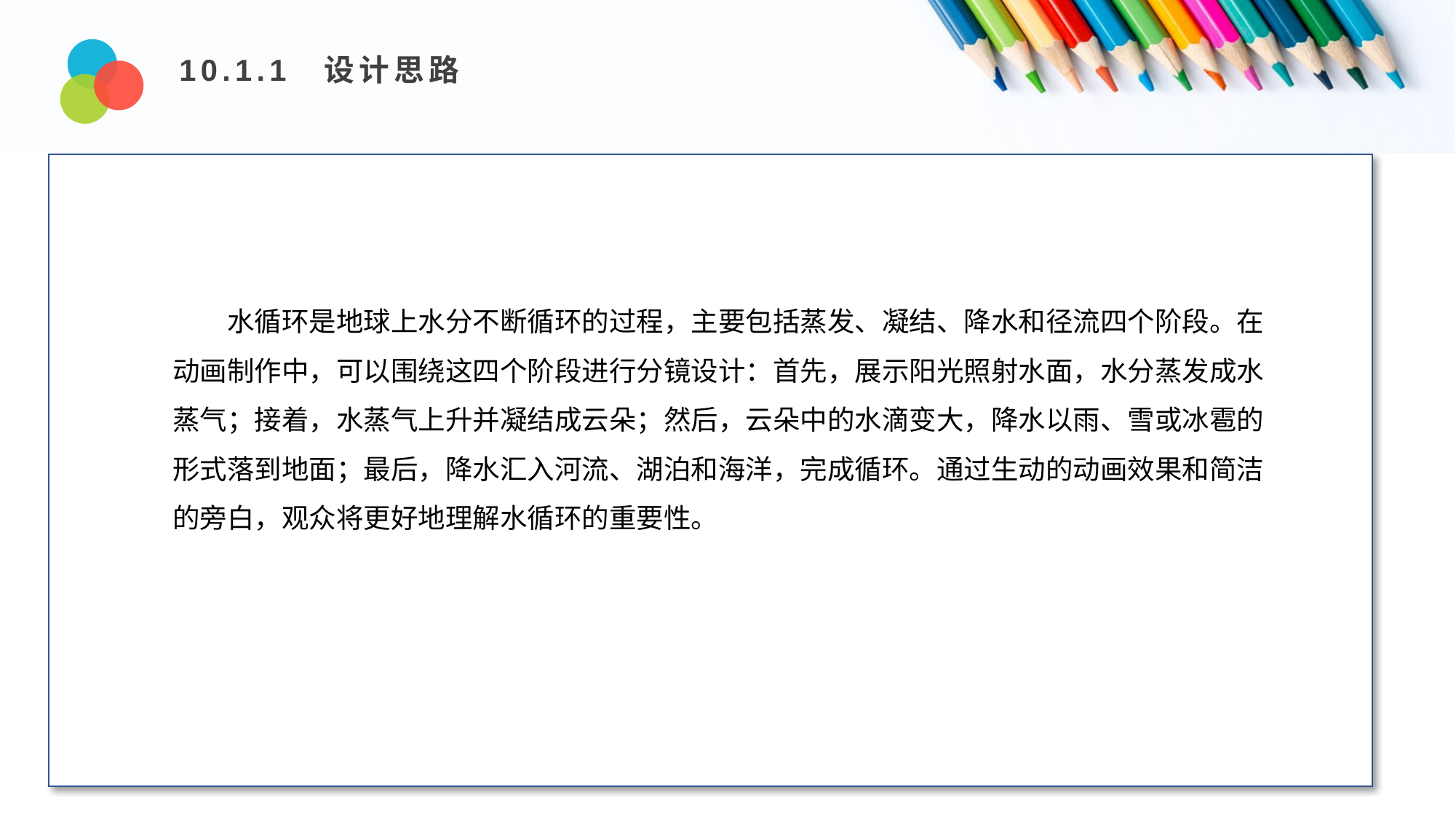

10.1.1  设计思路
Design and Production
水循环是地球上水分不断循环的过程，主要包括蒸发、凝结、降水和径流四个阶段。在动画制作中，可以围绕这四个阶段进行分镜设计：首先，展示阳光照射水面，水分蒸发成水蒸气；接着，水蒸气上升并凝结成云朵；然后，云朵中的水滴变大，降水以雨、雪或冰雹的形式落到地面；最后，降水汇入河流、湖泊和海洋，完成循环。通过生动的动画效果和简洁的旁白，观众将更好地理解水循环的重要性。